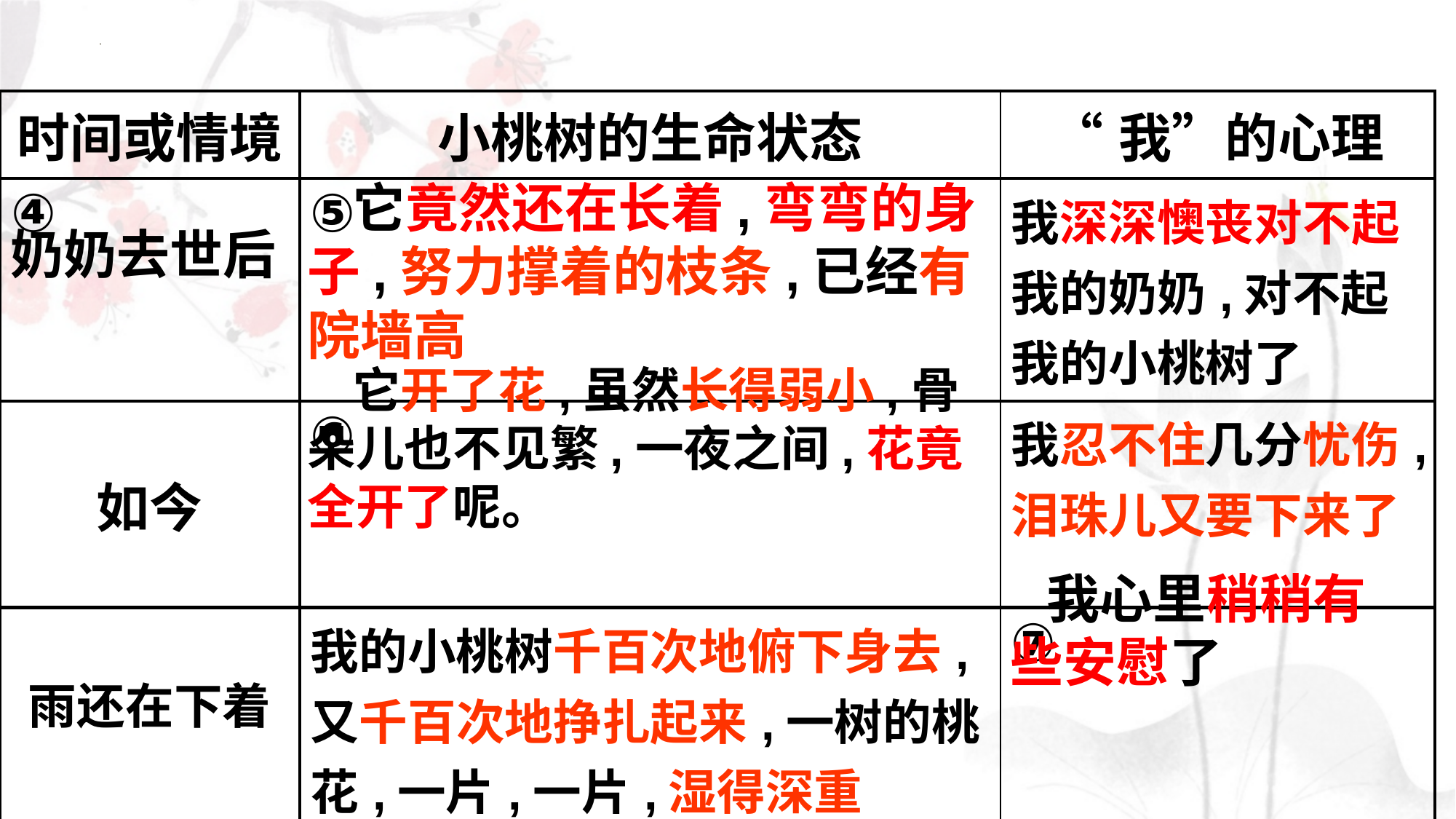

| 时间或情境 | 小桃树的生命状态 | “我”的心理 |
| --- | --- | --- |
| ④ | ⑤ | 我深深懊丧对不起我的奶奶,对不起我的小桃树了 |
| 如今 | ⑥ | 我忍不住几分忧伤,泪珠儿又要下来了 |
| 雨还在下着 | 我的小桃树千百次地俯下身去,又千百次地挣扎起来,一树的桃花,一片,一片,湿得深重 | ⑦ |
   它竟然还在长着,弯弯的身子,努力撑着的枝条,已经有院墙高
奶奶去世后
   它开了花,虽然长得弱小,骨朵儿也不见繁,一夜之间,花竟全开了呢。
  我心里稍稍有些安慰了